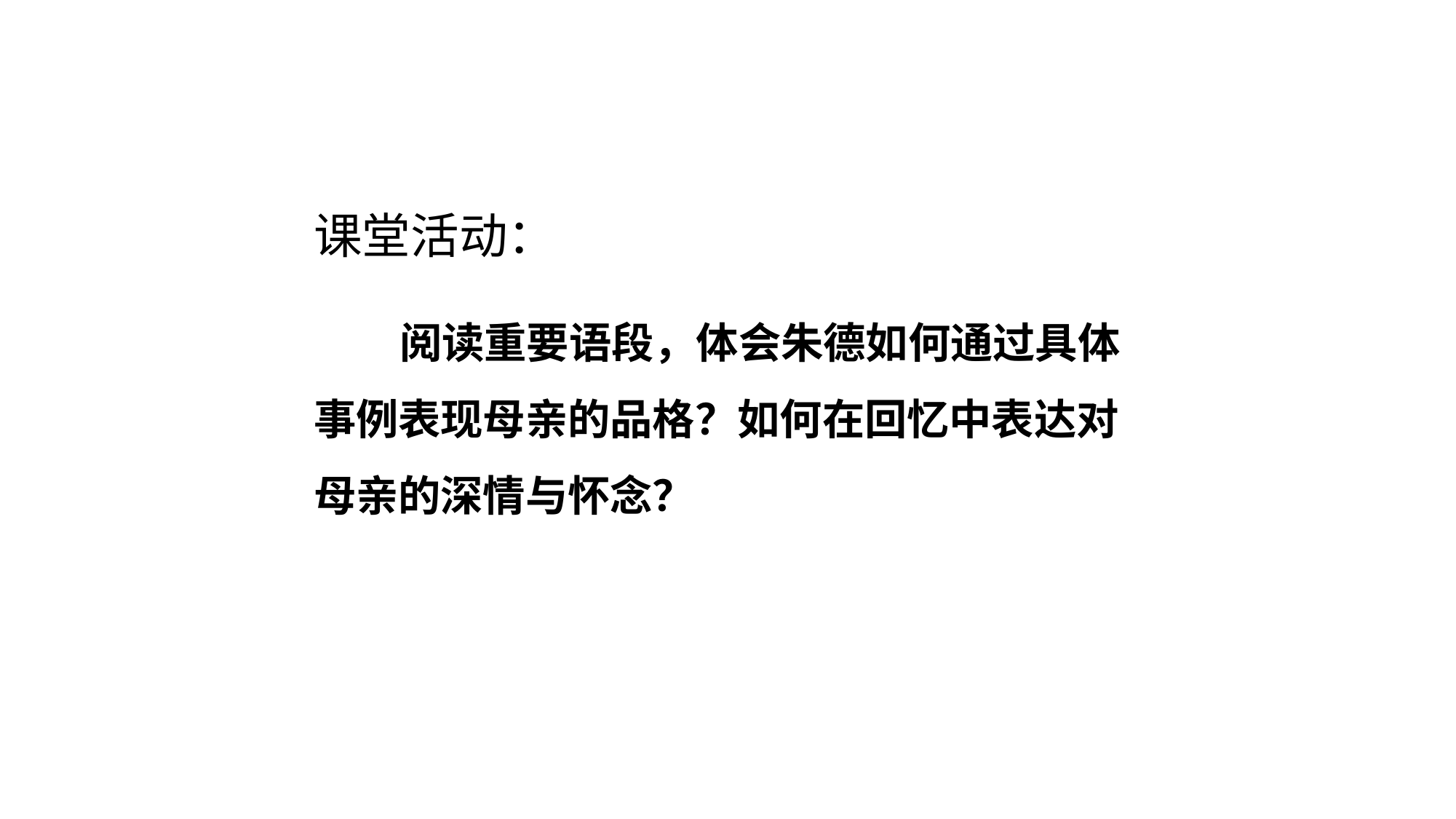

课堂活动：
        阅读重要语段，体会朱德如何通过具体事例表现母亲的品格？如何在回忆中表达对母亲的深情与怀念？